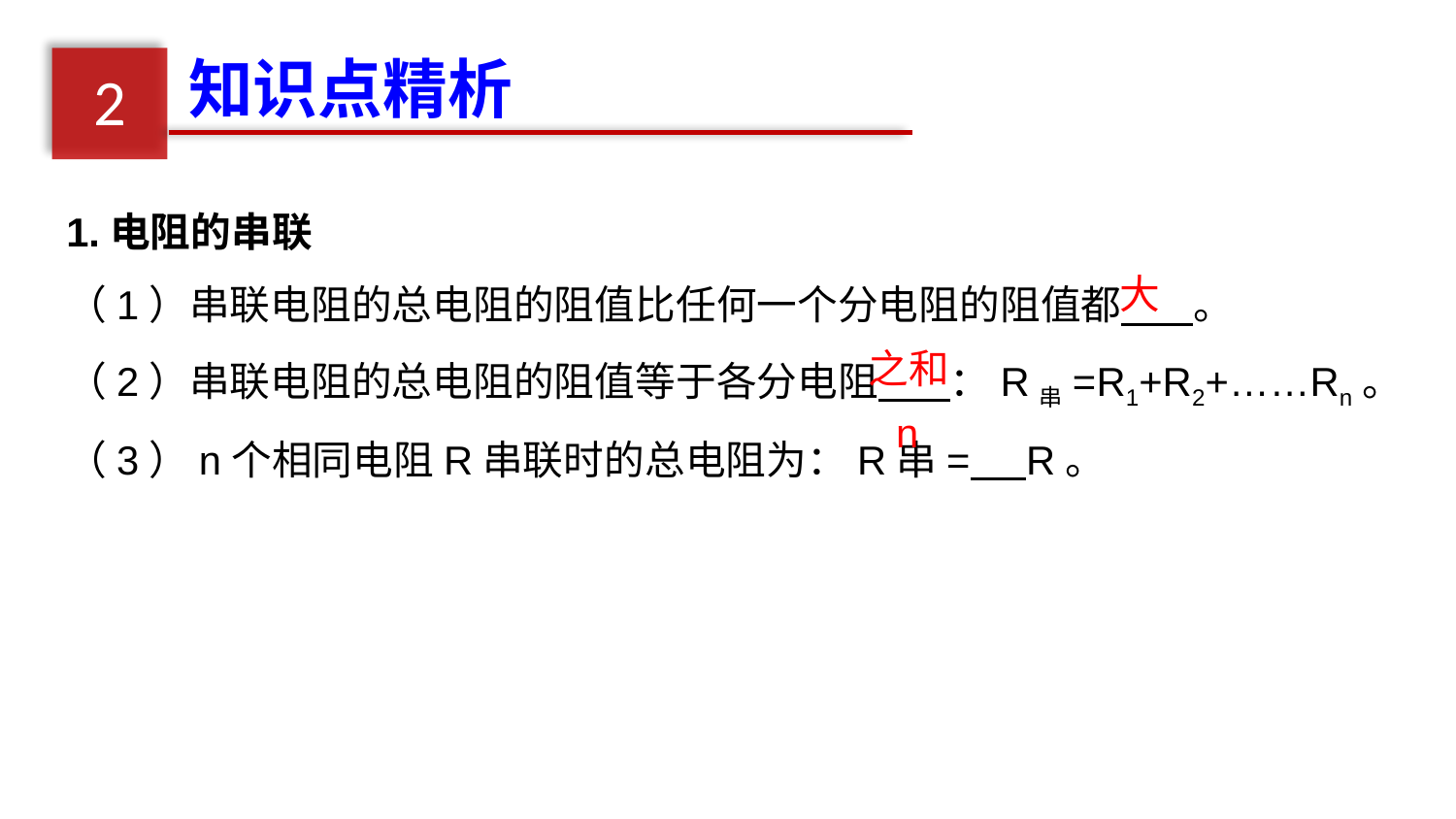

知识点精析

2
1.电阻的串联
（1）串联电阻的总电阻的阻值比任何一个分电阻的阻值都        。
（2）串联电阻的总电阻的阻值等于各分电阻        ：R串=R1+R2+……Rn。
（3）n个相同电阻R串联时的总电阻为：R串=     R。
大
之和
n